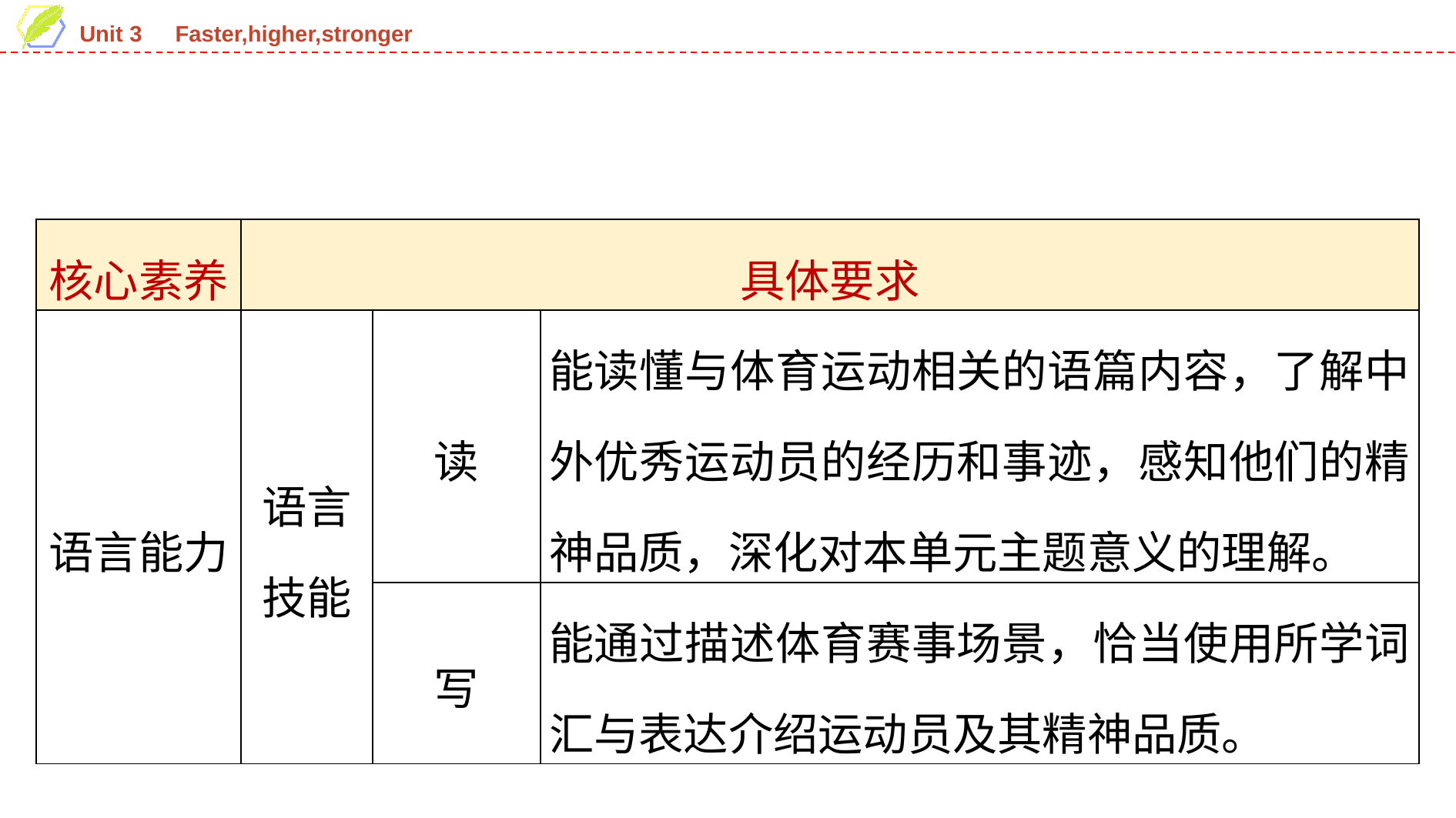

| 核心素养 | 具体要求 |  |  |
| --- | --- | --- | --- |
| 语言能力 | 语言 技能 | 读 | 能读懂与体育运动相关的语篇内容，了解中外优秀运动员的经历和事迹，感知他们的精神品质，深化对本单元主题意义的理解。 |
|  |  | 写 | 能通过描述体育赛事场景，恰当使用所学词汇与表达介绍运动员及其精神品质。 |